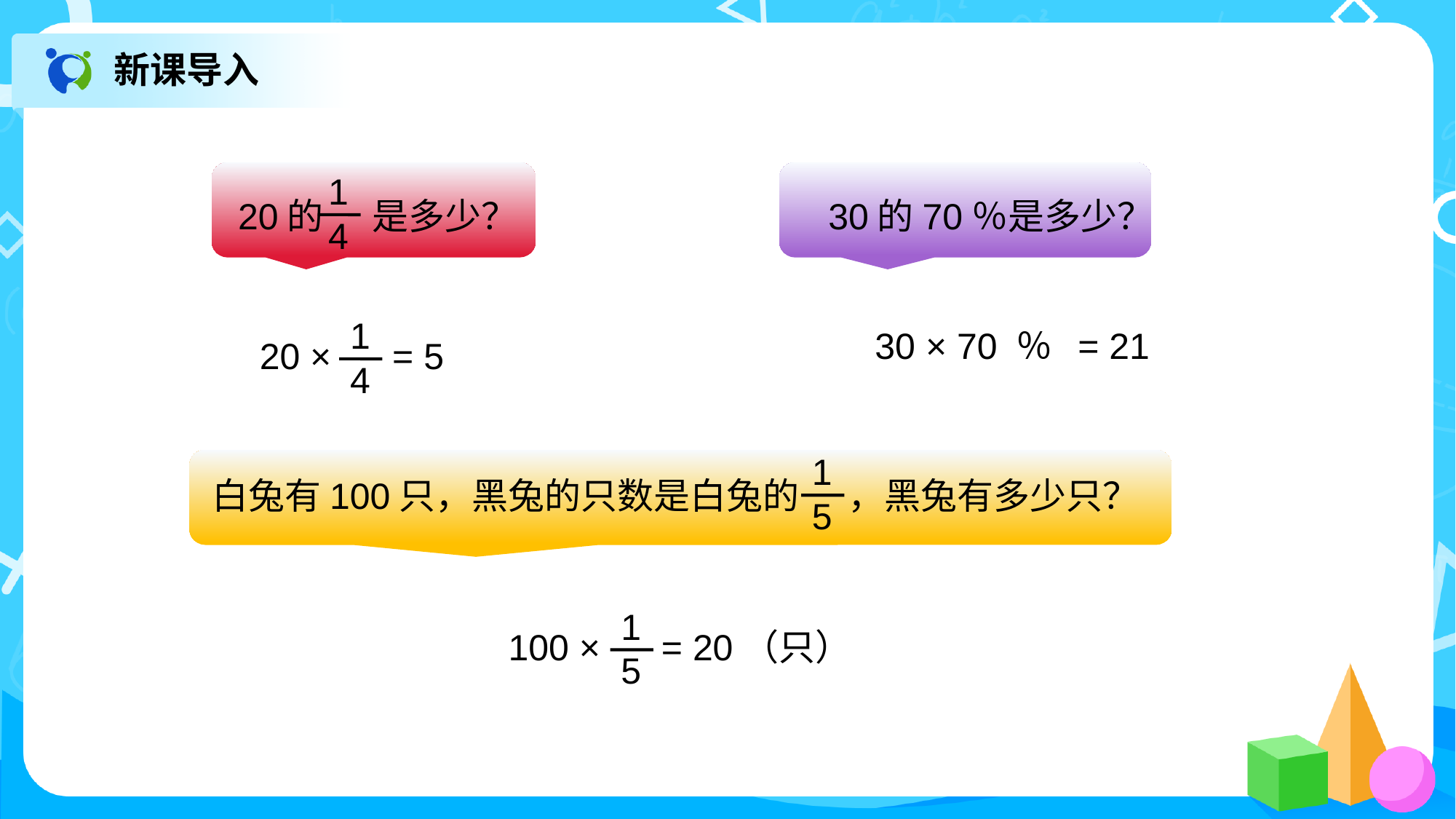

新课导入

20的      是多少？
1
4

30的70％是多少？
30 × 70 ％  = 21
1
4

20 ×      = 5

白兔有100只，黑兔的只数是白兔的      ，黑兔有多少只？
1
5

1
5

100 ×      = 20（只）